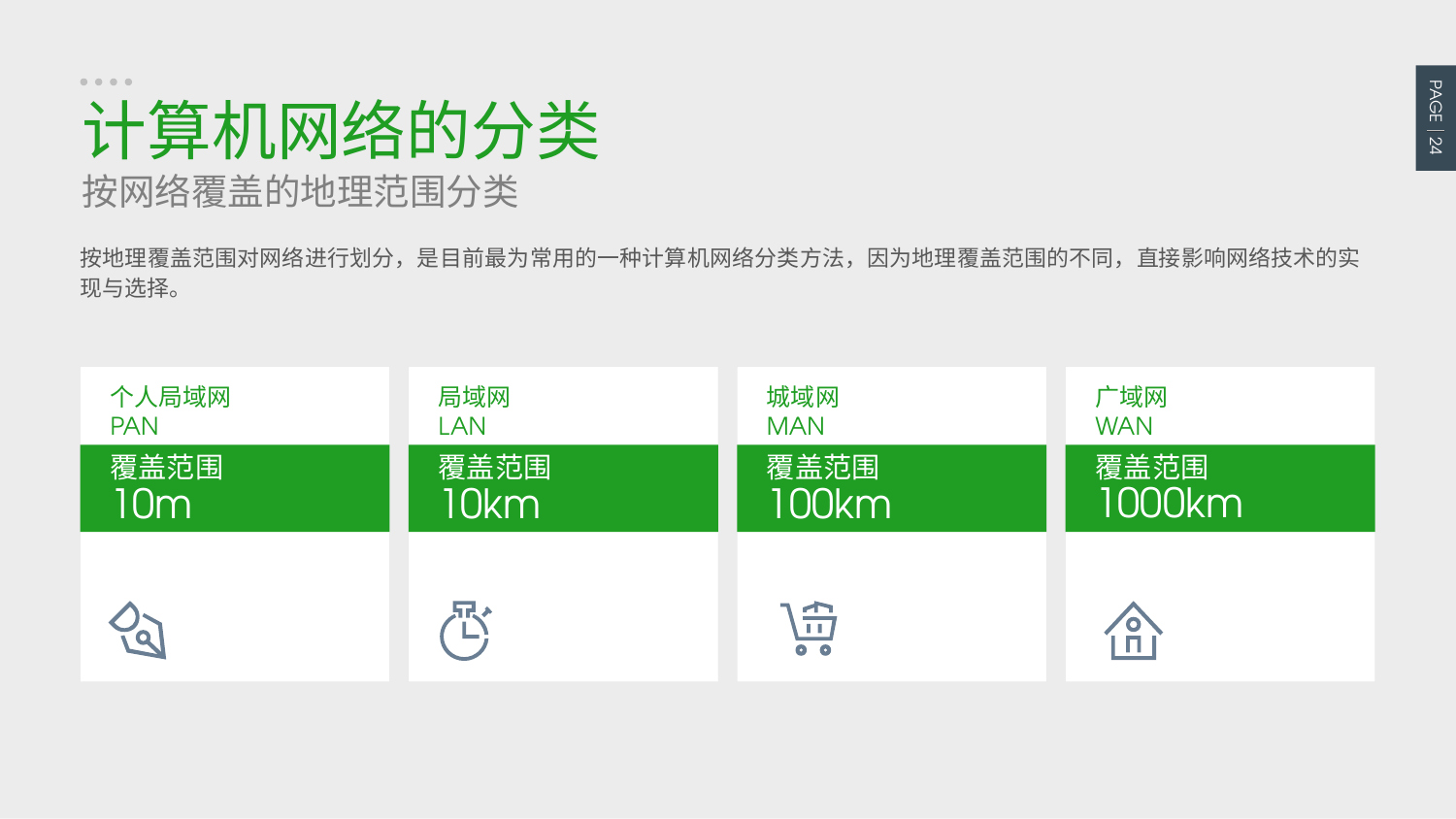

PAGE   24
计算机网络的分类
按网络覆盖的地理范围分类
按地理覆盖范围对网络进行划分，是目前最为常用的一种计算机网络分类方法，因为地理覆盖范围的不同，直接影响网络技术的实现与选择。

个人局域网
PAN
覆盖范围

10m

局域网
LAN
覆盖范围

10km

城域网
MAN
覆盖范围

100km

广域网
WAN
覆盖范围

1000km